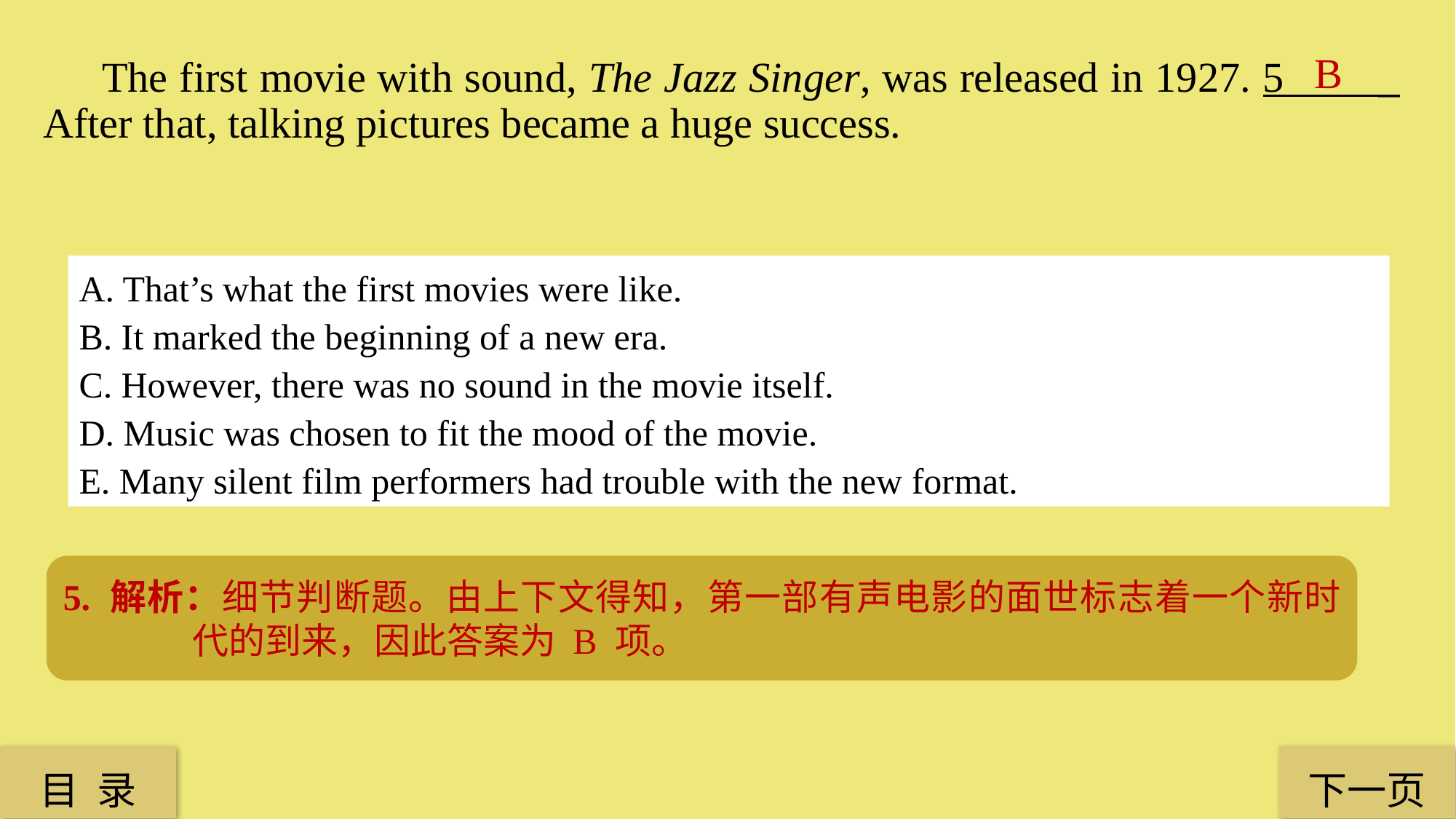

B
     The first movie with sound, The Jazz Singer, was released in 1927. 5        _ After that, talking pictures became a huge success.
A. That’s what the first movies were like.
B. It marked the beginning of a new era.
C. However, there was no sound in the movie itself.
D. Music was chosen to fit the mood of the movie.
E. Many silent film performers had trouble with the new format.
5. 解析：细节判断题。由上下文得知，第一部有声电影的面世标志着一个新时代的到来，因此答案为 B 项。